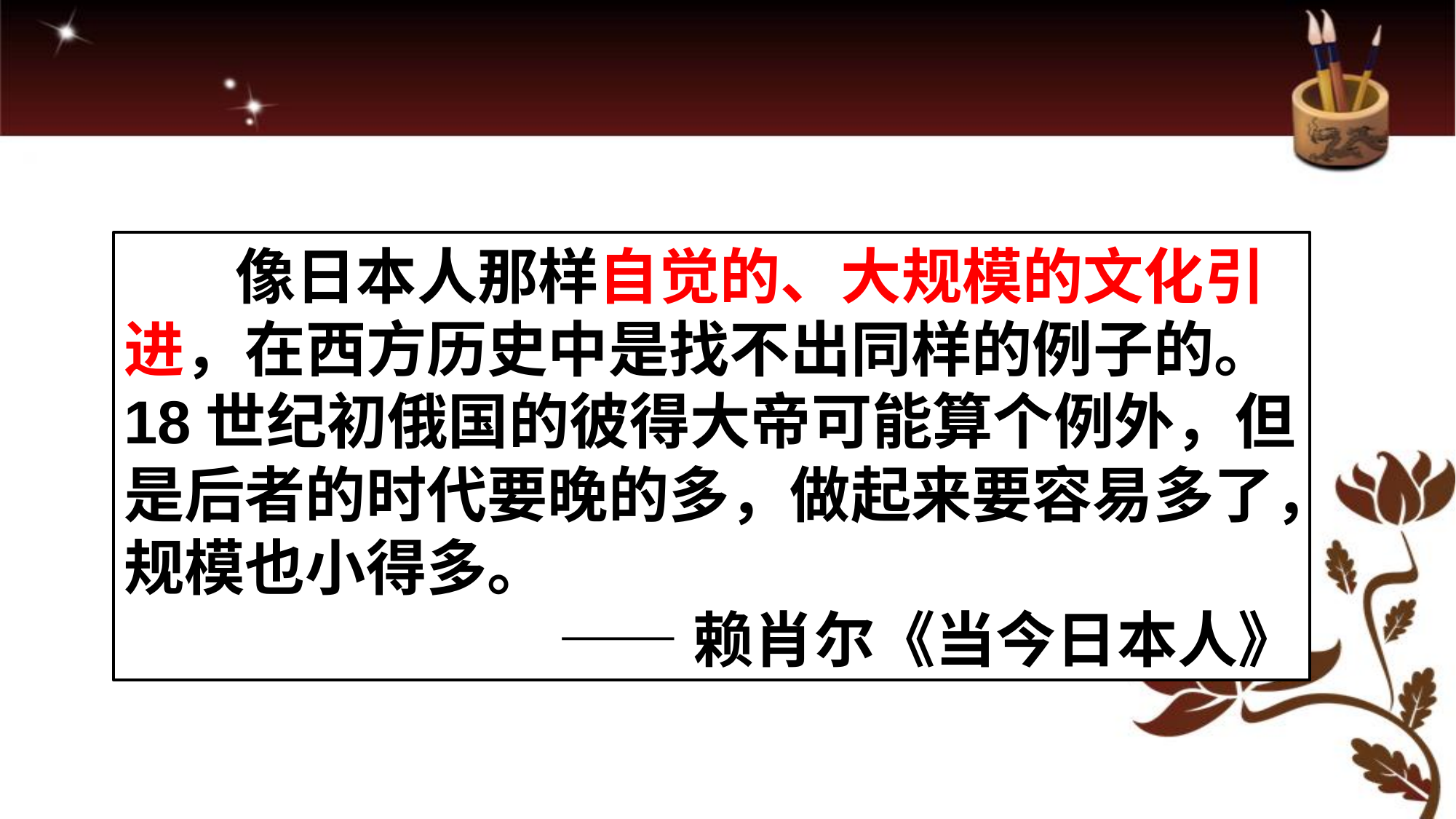

像日本人那样自觉的、大规模的文化引进，在西方历史中是找不出同样的例子的。18世纪初俄国的彼得大帝可能算个例外，但是后者的时代要晚的多，做起来要容易多了，规模也小得多。
——赖肖尔《当今日本人》